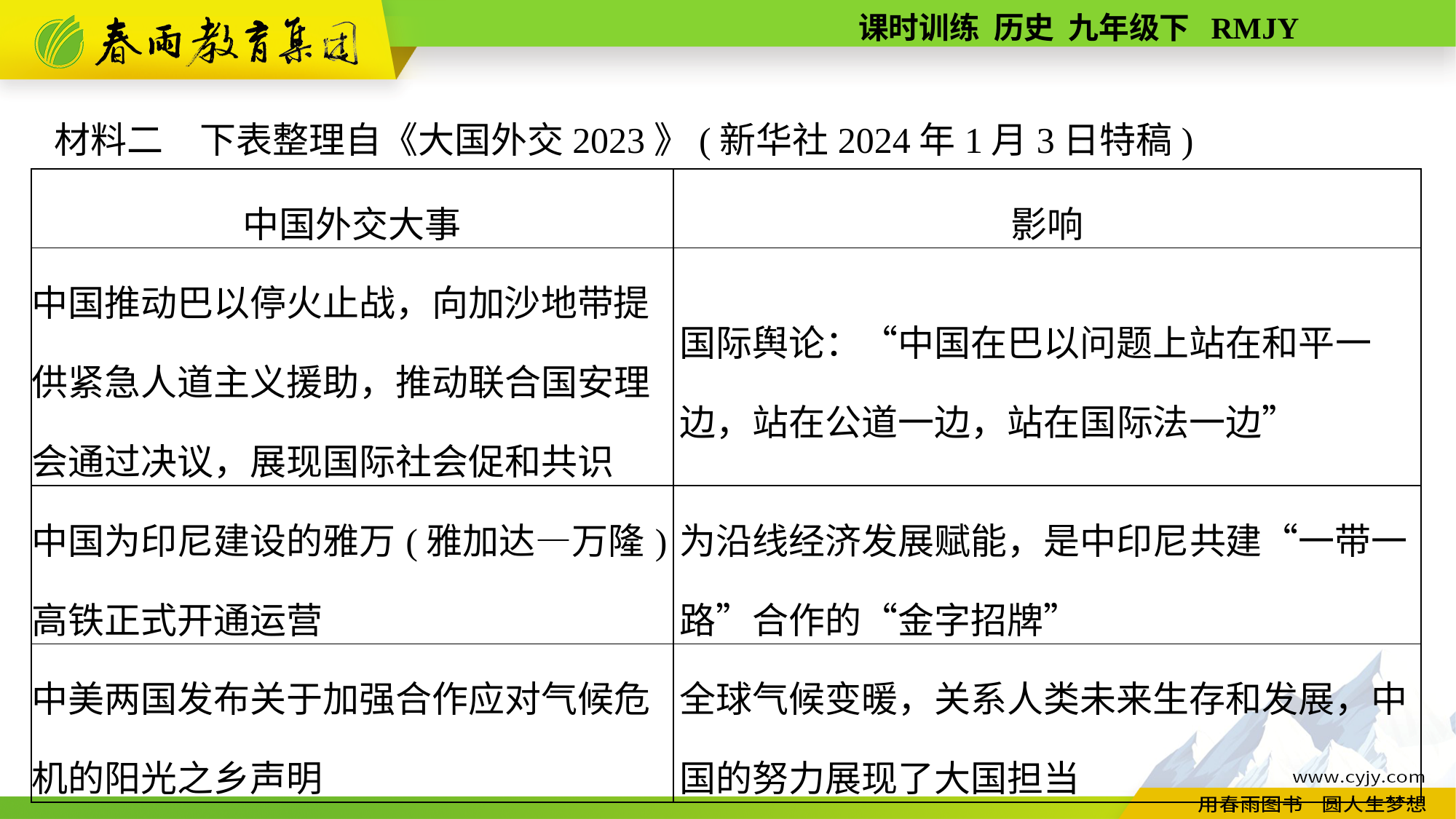

材料二　下表整理自《大国外交2023》(新华社2024年1月3日特稿)
| 中国外交大事 | 影响 |
| --- | --- |
| 中国推动巴以停火止战，向加沙地带提供紧急人道主义援助，推动联合国安理会通过决议，展现国际社会促和共识 | 国际舆论：“中国在巴以问题上站在和平一边，站在公道一边，站在国际法一边” |
| 中国为印尼建设的雅万(雅加达—万隆)高铁正式开通运营 | 为沿线经济发展赋能，是中印尼共建“一带一路”合作的“金字招牌” |
| 中美两国发布关于加强合作应对气候危机的阳光之乡声明 | 全球气候变暖，关系人类未来生存和发展，中国的努力展现了大国担当 |